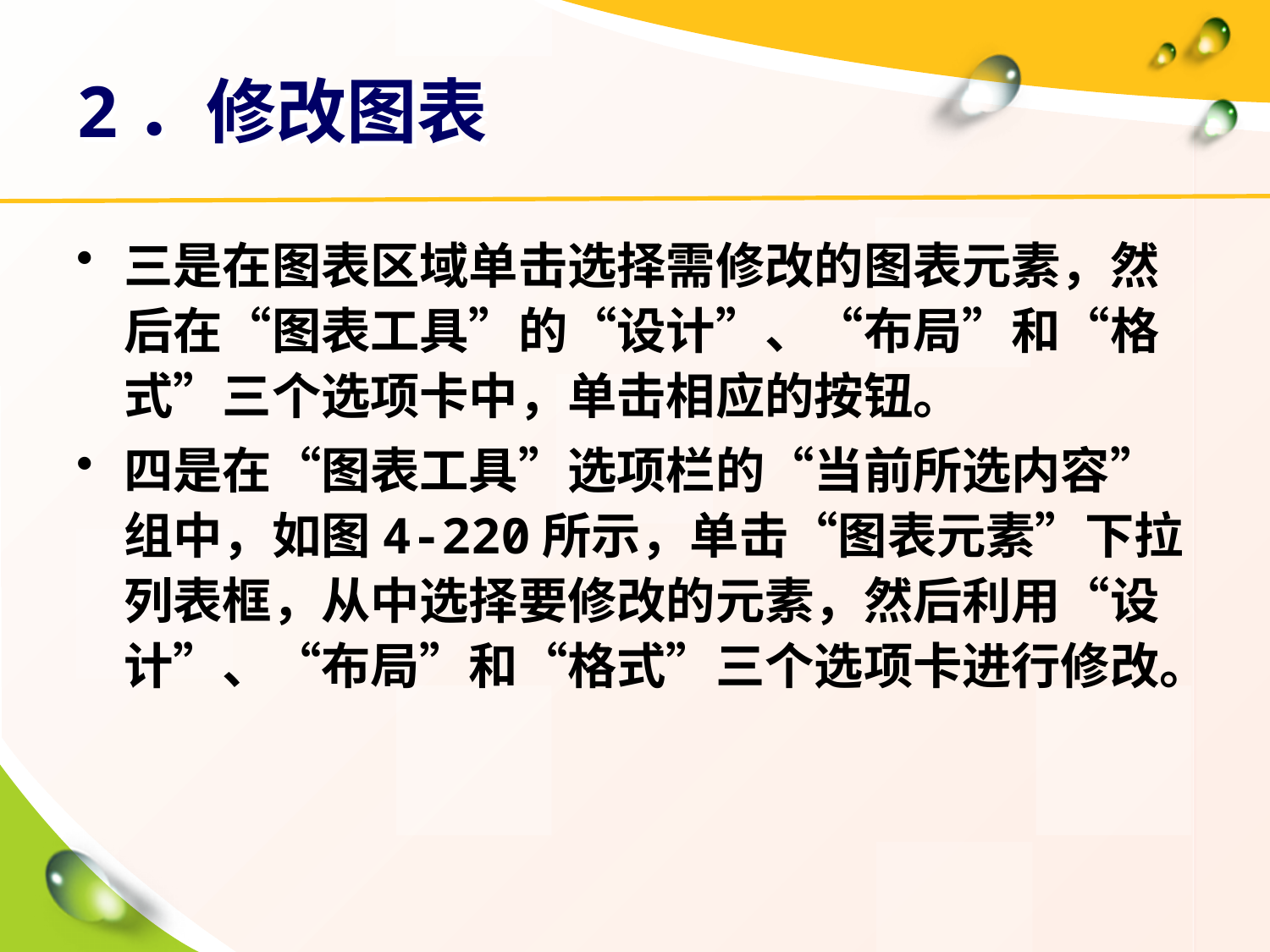

# 2．修改图表
三是在图表区域单击选择需修改的图表元素，然后在“图表工具”的“设计”、“布局”和“格式”三个选项卡中，单击相应的按钮。
四是在“图表工具”选项栏的“当前所选内容”组中，如图4-220所示，单击“图表元素”下拉列表框，从中选择要修改的元素，然后利用“设计”、“布局”和“格式”三个选项卡进行修改。